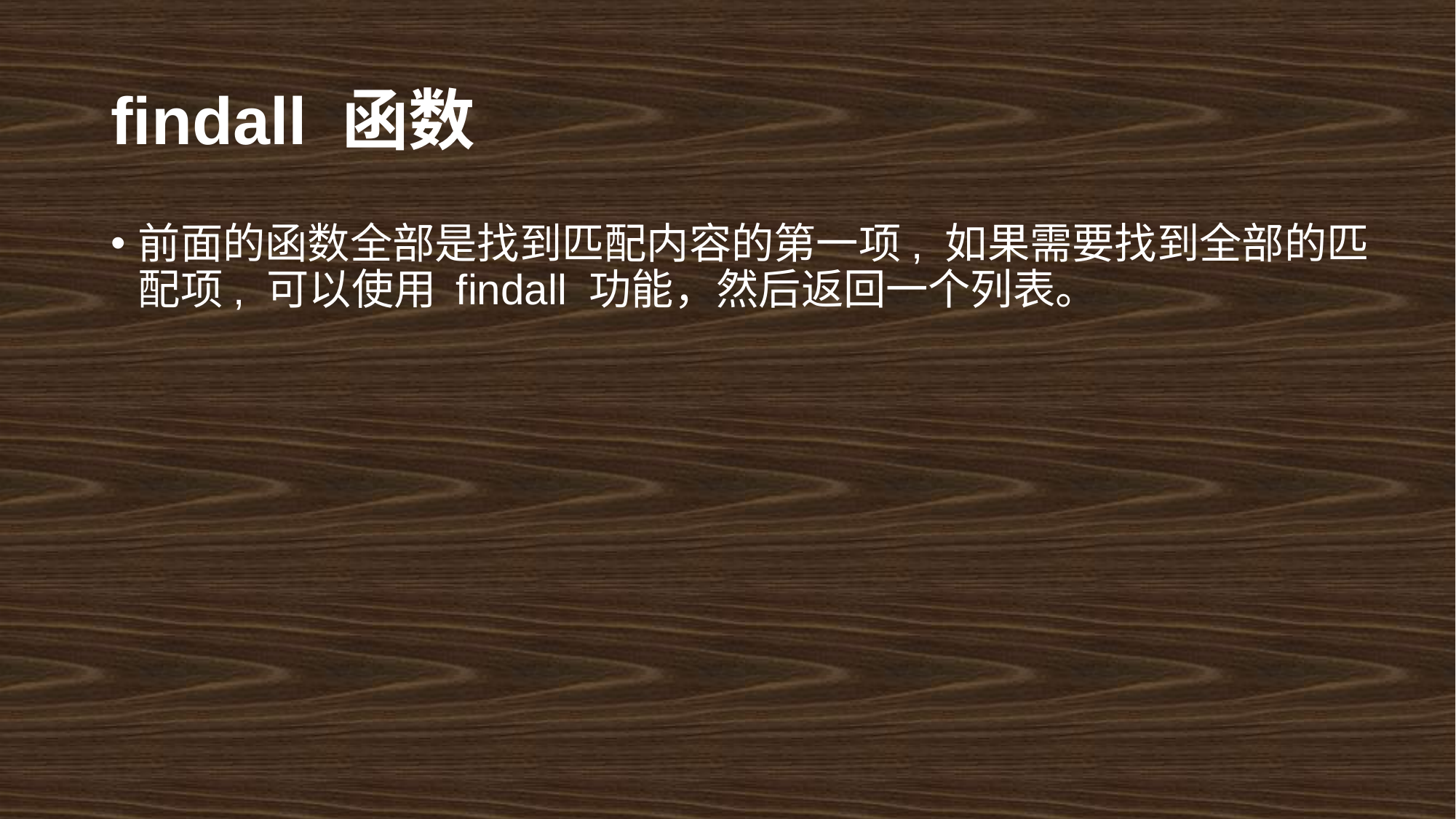

# findall 函数
前面的函数全部是找到匹配内容的第一项, 如果需要找到全部的匹配项, 可以使用 findall 功能，然后返回一个列表。